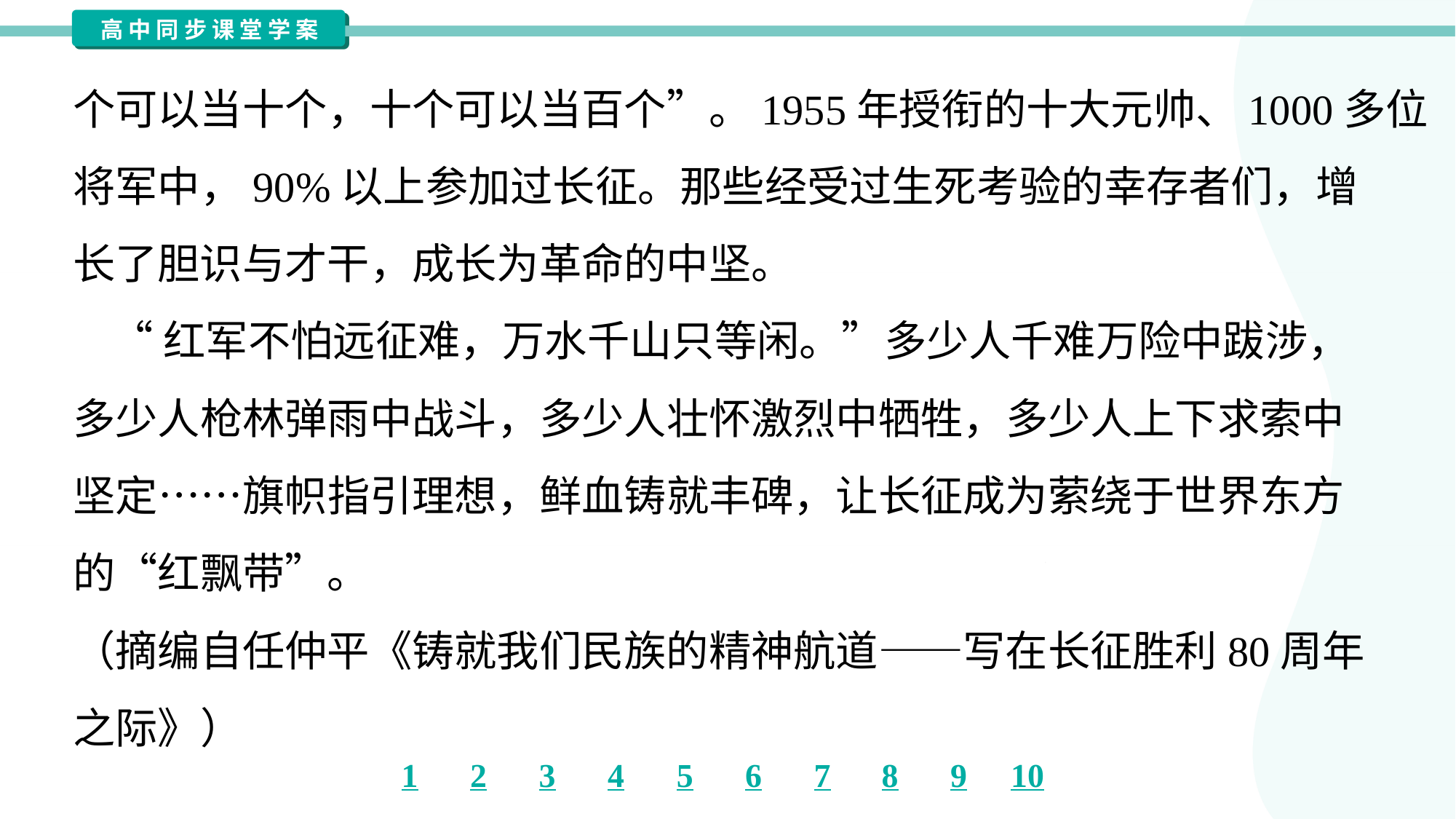

个可以当十个，十个可以当百个”。1955年授衔的十大元帅、1000多位
将军中，90%以上参加过长征。那些经受过生死考验的幸存者们，增
长了胆识与才干，成长为革命的中坚。
    “红军不怕远征难，万水千山只等闲。”多少人千难万险中跋涉，
多少人枪林弹雨中战斗，多少人壮怀激烈中牺牲，多少人上下求索中
坚定……旗帜指引理想，鲜血铸就丰碑，让长征成为萦绕于世界东方
的“红飘带”。
（摘编自任仲平《铸就我们民族的精神航道——写在长征胜利80周年
之际》）